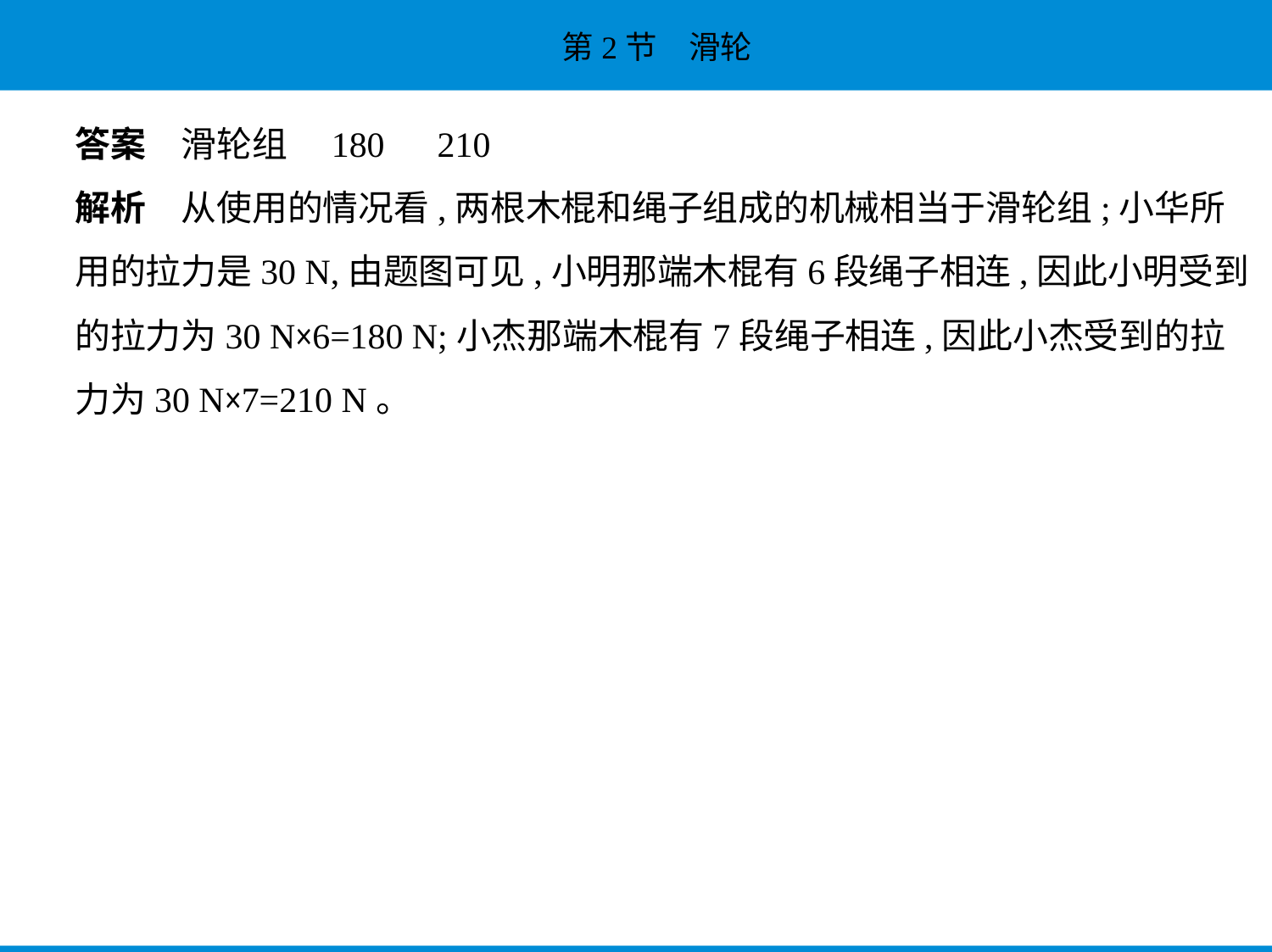

答案　滑轮组　180　210
解析　从使用的情况看,两根木棍和绳子组成的机械相当于滑轮组;小华所
用的拉力是30 N,由题图可见,小明那端木棍有6段绳子相连,因此小明受到
的拉力为30 N×6=180 N;小杰那端木棍有7段绳子相连,因此小杰受到的拉
力为30 N×7=210 N。